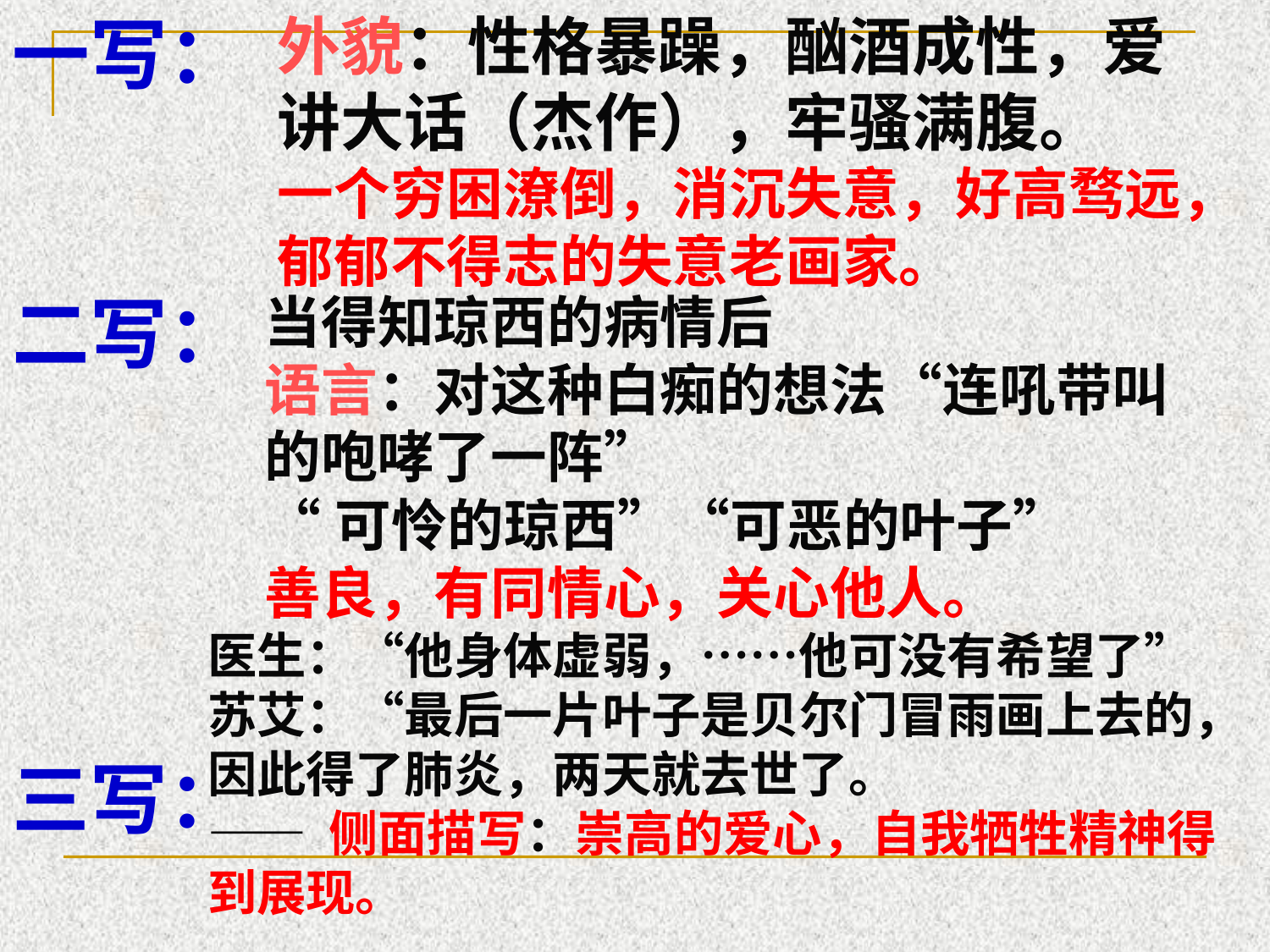

一写：

二写：

三写：
外貌：性格暴躁，酗酒成性，爱讲大话（杰作），牢骚满腹。
一个穷困潦倒，消沉失意，好高骛远，郁郁不得志的失意老画家。

当得知琼西的病情后
语言：对这种白痴的想法“连吼带叫的咆哮了一阵”
“可怜的琼西”“可恶的叶子”
善良，有同情心，关心他人。
医生：“他身体虚弱，……他可没有希望了”
苏艾：“最后一片叶子是贝尔门冒雨画上去的，因此得了肺炎，两天就去世了。
—— 侧面描写：崇高的爱心，自我牺牲精神得到展现。